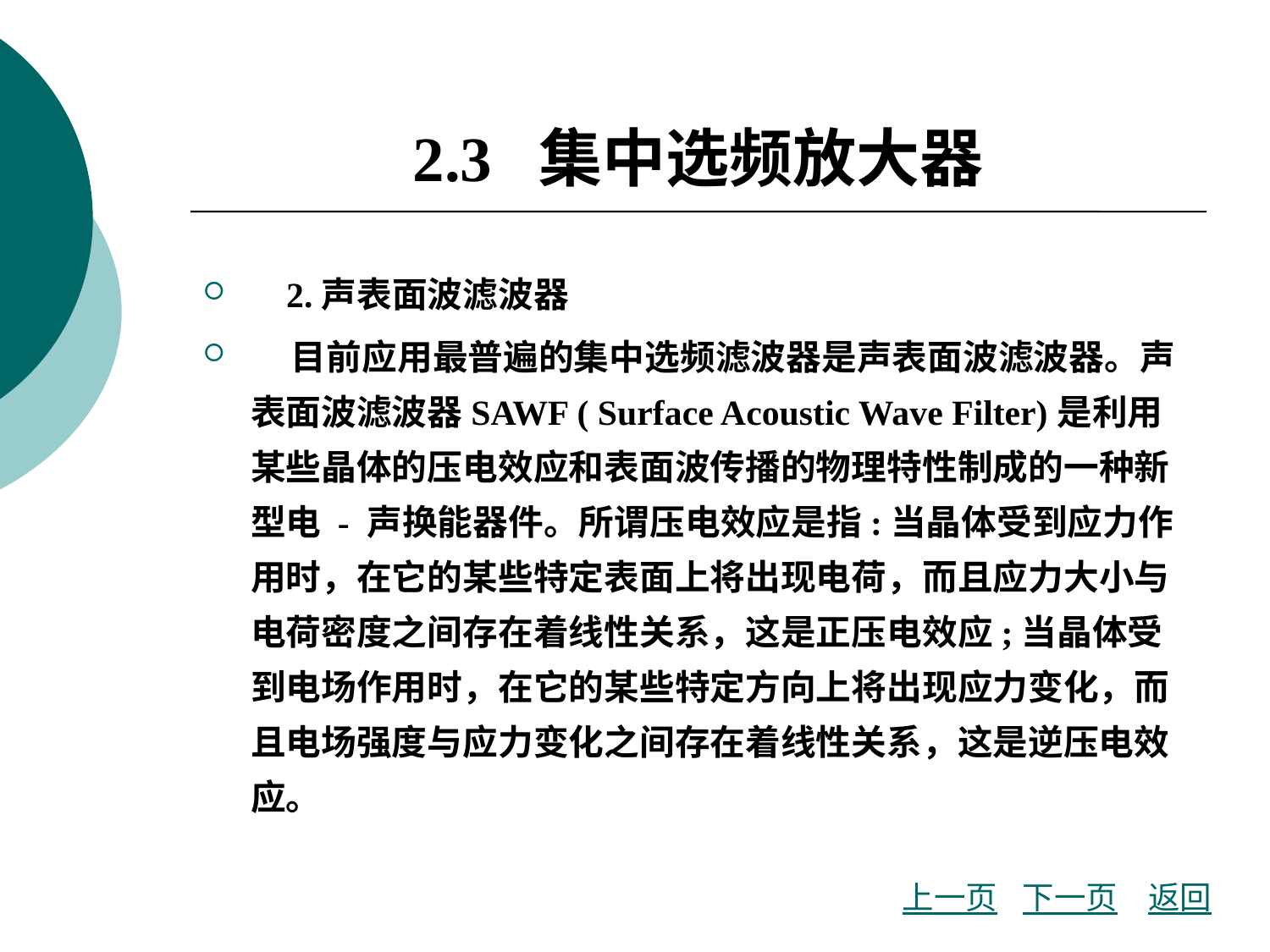

# 2.3  集中选频放大器
    2.声表面波滤波器
    目前应用最普遍的集中选频滤波器是声表面波滤波器。声表面波滤波器SAWF ( Surface Acoustic Wave Filter)是利用某些晶体的压电效应和表面波传播的物理特性制成的一种新型电 - 声换能器件。所谓压电效应是指:当晶体受到应力作用时，在它的某些特定表面上将出现电荷，而且应力大小与电荷密度之间存在着线性关系，这是正压电效应;当晶体受到电场作用时，在它的某些特定方向上将出现应力变化，而且电场强度与应力变化之间存在着线性关系，这是逆压电效应。
上一页
下一页
返回